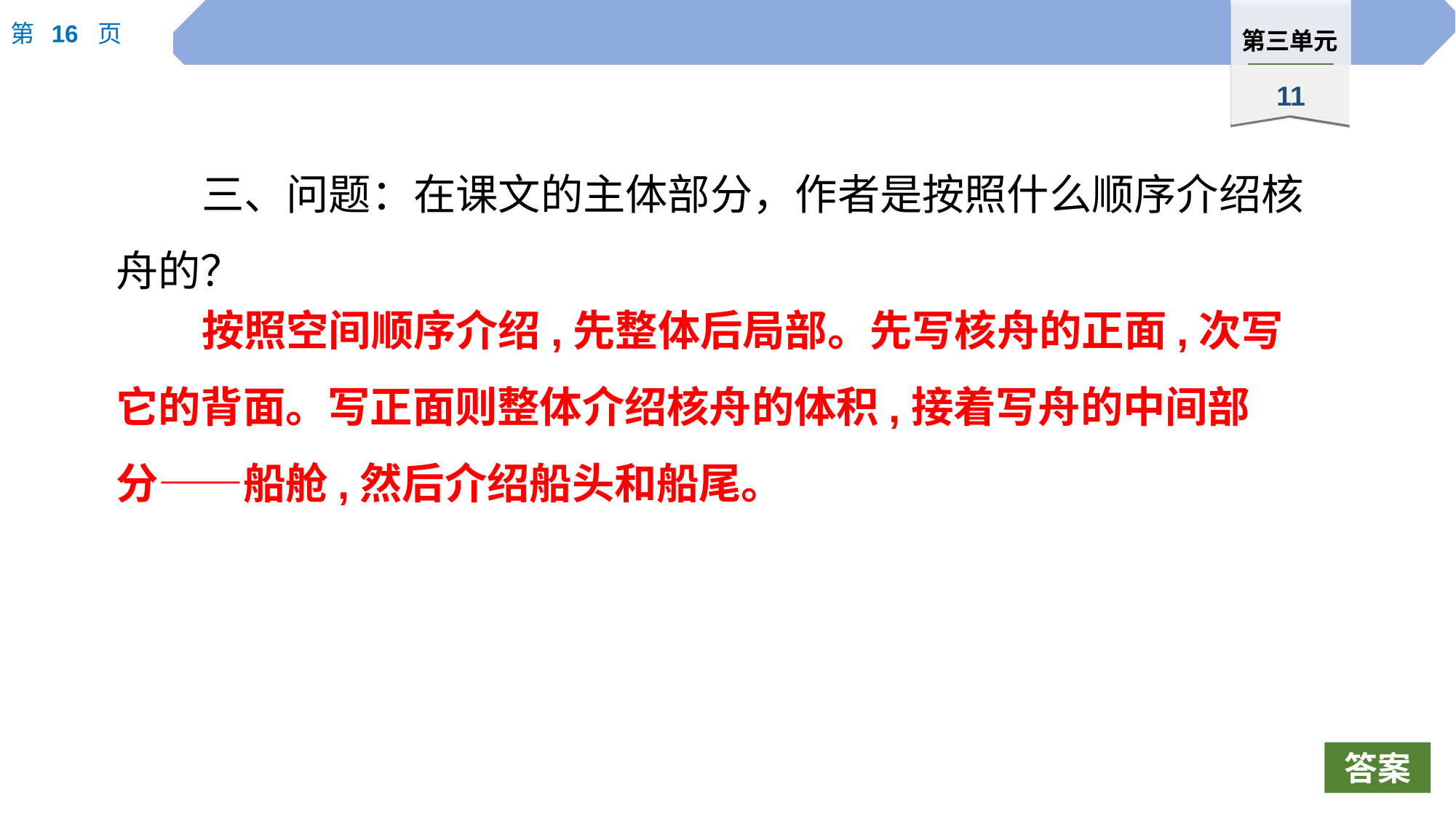

三、问题：在课文的主体部分，作者是按照什么顺序介绍核舟的？
按照空间顺序介绍,先整体后局部。先写核舟的正面,次写它的背面。写正面则整体介绍核舟的体积,接着写舟的中间部分——船舱,然后介绍船头和船尾。
答案